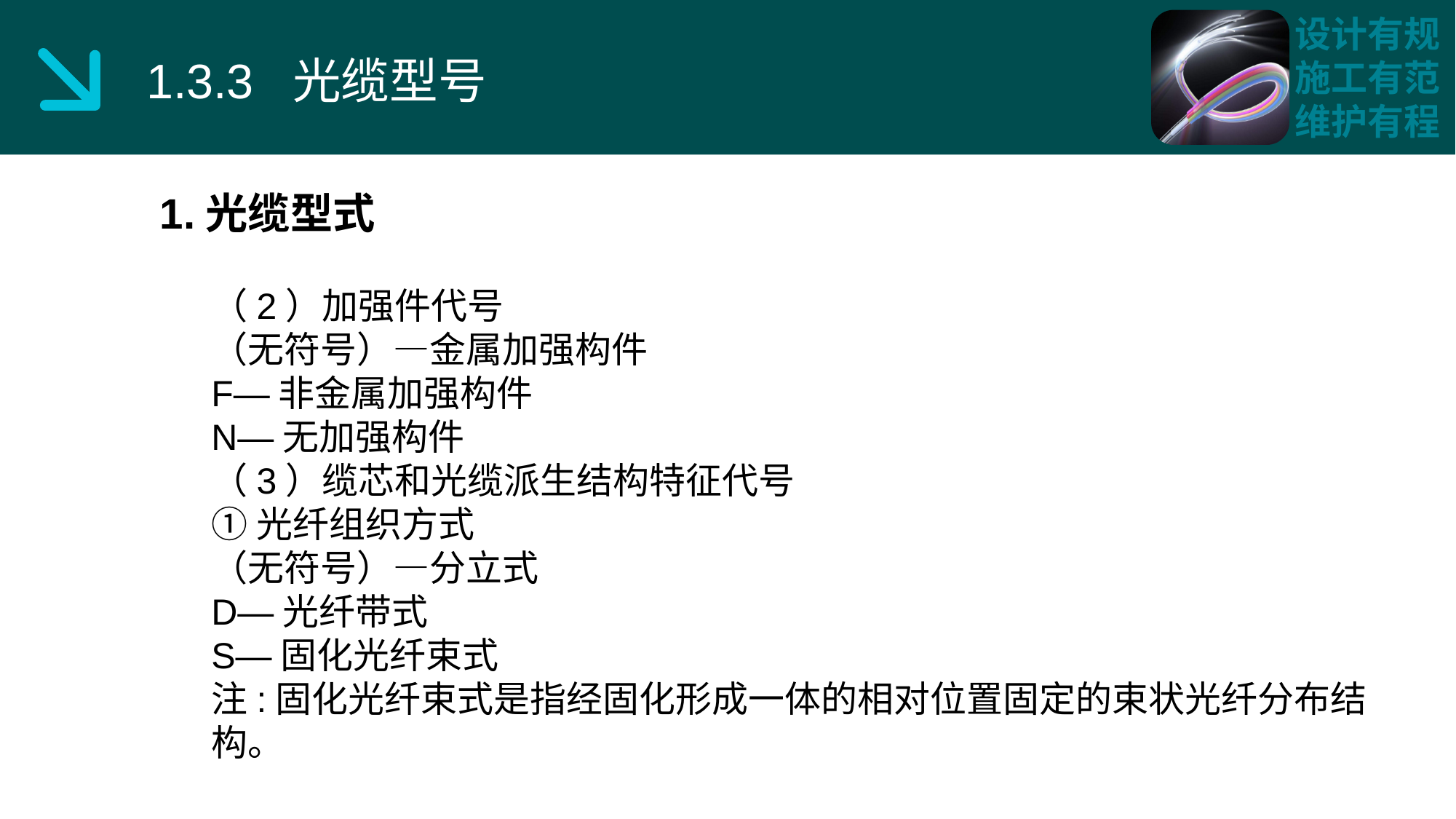

1.3.3  光缆型号

1.光缆型式
（2）加强件代号
（无符号）—金属加强构件
F—非金属加强构件
N—无加强构件
（3）缆芯和光缆派生结构特征代号
①光纤组织方式
（无符号）—分立式
D—光纤带式
S—固化光纤束式
注:固化光纤束式是指经固化形成一体的相对位置固定的束状光纤分布结构。